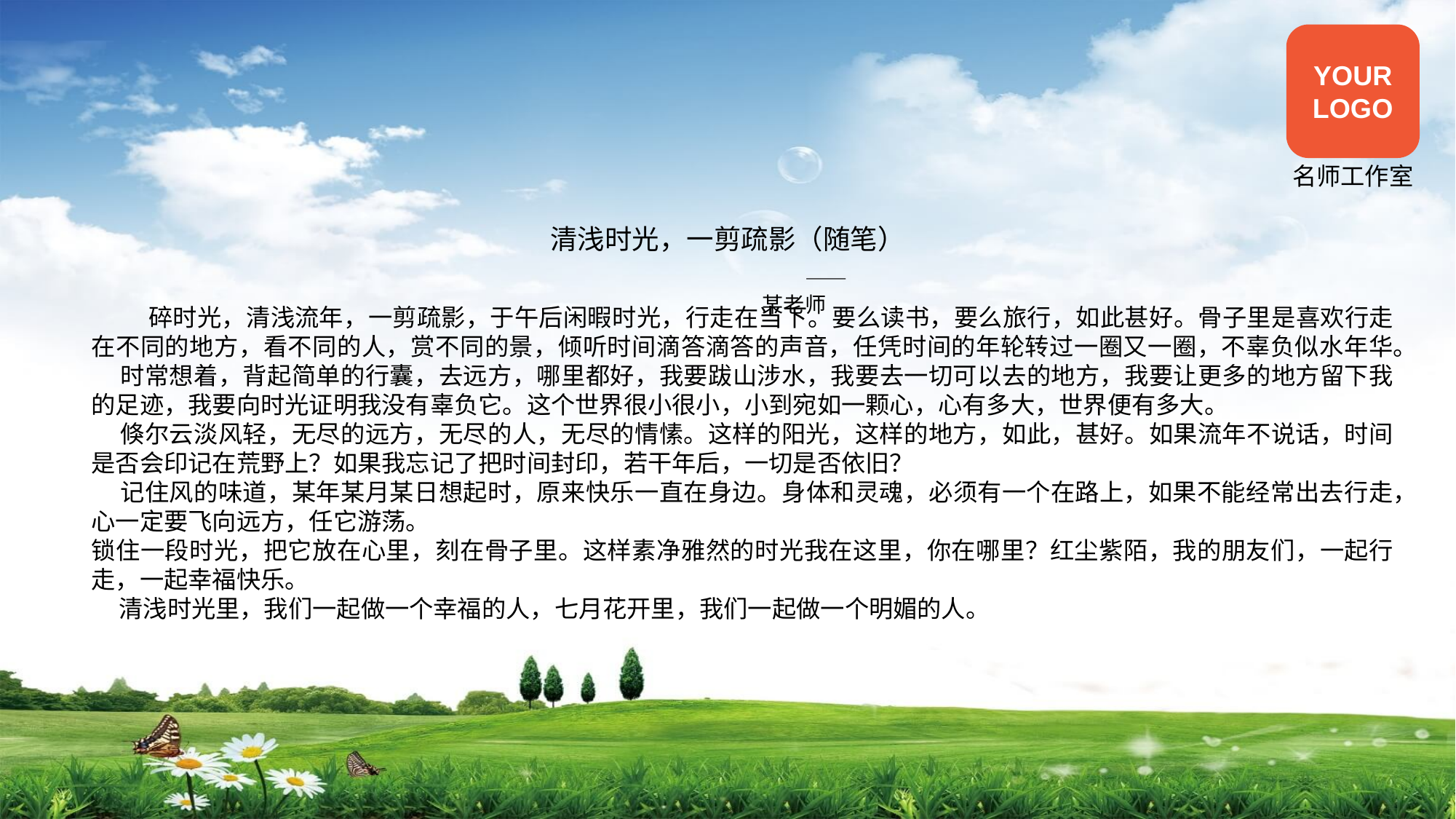

清浅时光，一剪疏影（随笔）
——某老师
         碎时光，清浅流年，一剪疏影，于午后闲暇时光，行走在当下。要么读书，要么旅行，如此甚好。骨子里是喜欢行走在不同的地方，看不同的人，赏不同的景，倾听时间滴答滴答的声音，任凭时间的年轮转过一圈又一圈，不辜负似水年华。
    时常想着，背起简单的行囊，去远方，哪里都好，我要跋山涉水，我要去一切可以去的地方，我要让更多的地方留下我的足迹，我要向时光证明我没有辜负它。这个世界很小很小，小到宛如一颗心，心有多大，世界便有多大。
    倏尔云淡风轻，无尽的远方，无尽的人，无尽的情愫。这样的阳光，这样的地方，如此，甚好。如果流年不说话，时间是否会印记在荒野上？如果我忘记了把时间封印，若干年后，一切是否依旧？
    记住风的味道，某年某月某日想起时，原来快乐一直在身边。身体和灵魂，必须有一个在路上，如果不能经常出去行走，心一定要飞向远方，任它游荡。
锁住一段时光，把它放在心里，刻在骨子里。这样素净雅然的时光我在这里，你在哪里？红尘紫陌，我的朋友们，一起行走，一起幸福快乐。
    清浅时光里，我们一起做一个幸福的人，七月花开里，我们一起做一个明媚的人。